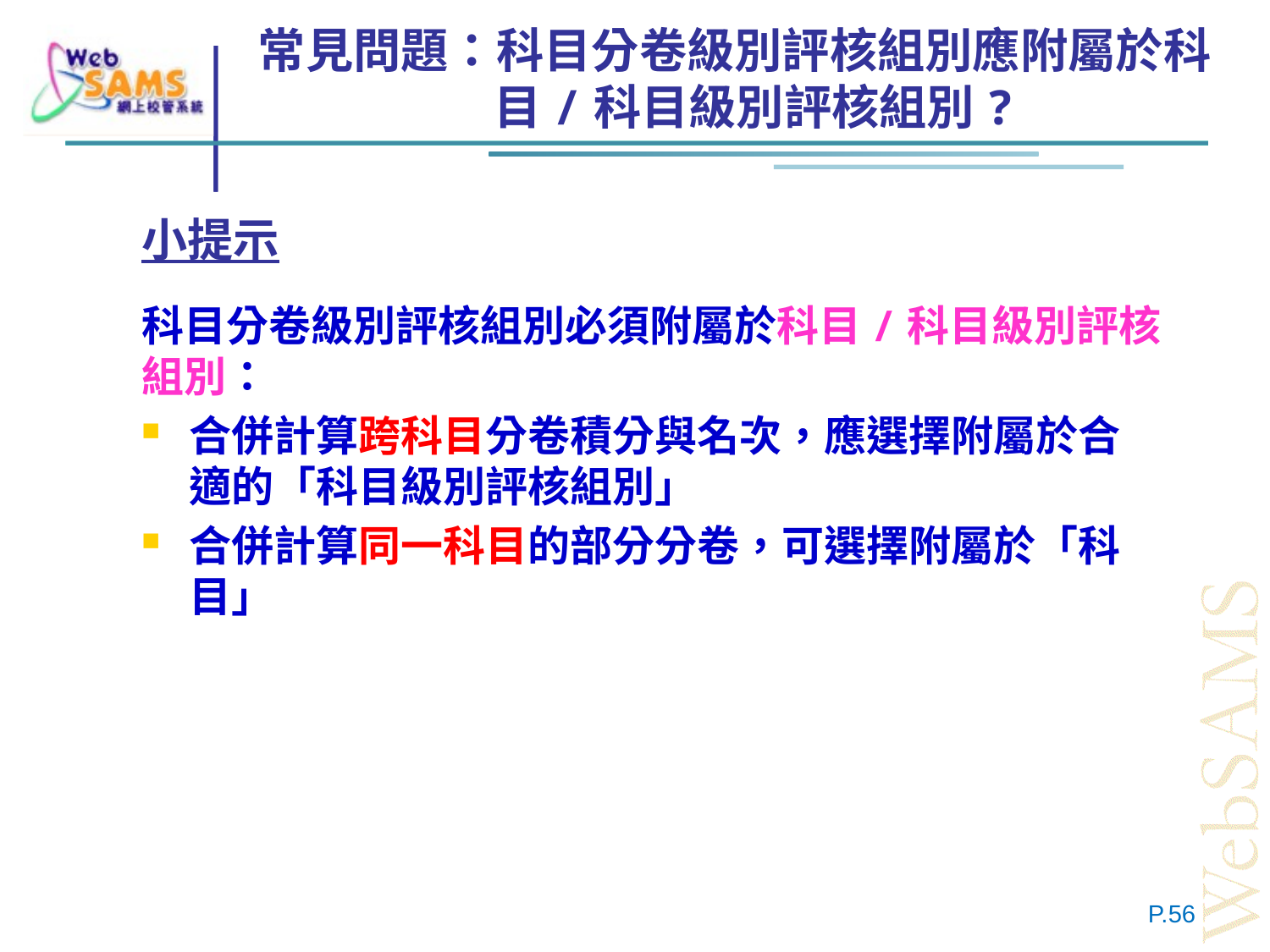

# 常見問題：科目分卷級別評核組別應附屬於科目/科目級別評核組別?
小提示

科目分卷級別評核組別必須附屬於科目/科目級別評核組別：
合併計算跨科目分卷積分與名次，應選擇附屬於合適的「科目級別評核組別」
合併計算同一科目的部分分卷，可選擇附屬於「科目」
P.56